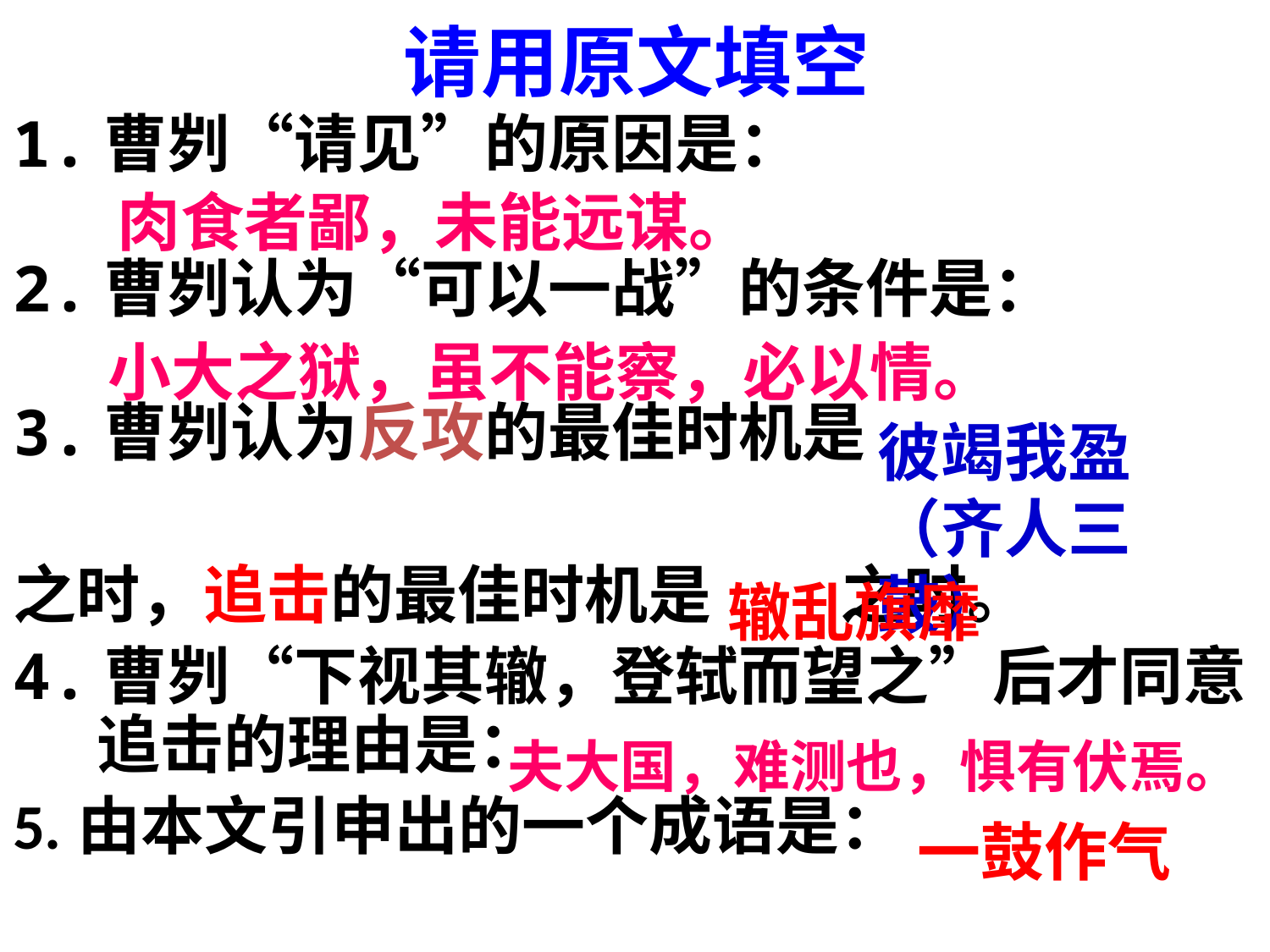

# 请用原文填空
1.曹刿“请见”的原因是：

2.曹刿认为“可以一战”的条件是：

3.曹刿认为反攻的最佳时机是

之时，追击的最佳时机是         之时。
4.曹刿“下视其辙，登轼而望之”后才同意追击的理由是：
5.由本文引申出的一个成语是：
肉食者鄙，未能远谋。
小大之狱，虽不能察，必以情。
彼竭我盈（齐人三鼓）
辙乱旗靡
夫大国，难测也，惧有伏焉。
一鼓作气